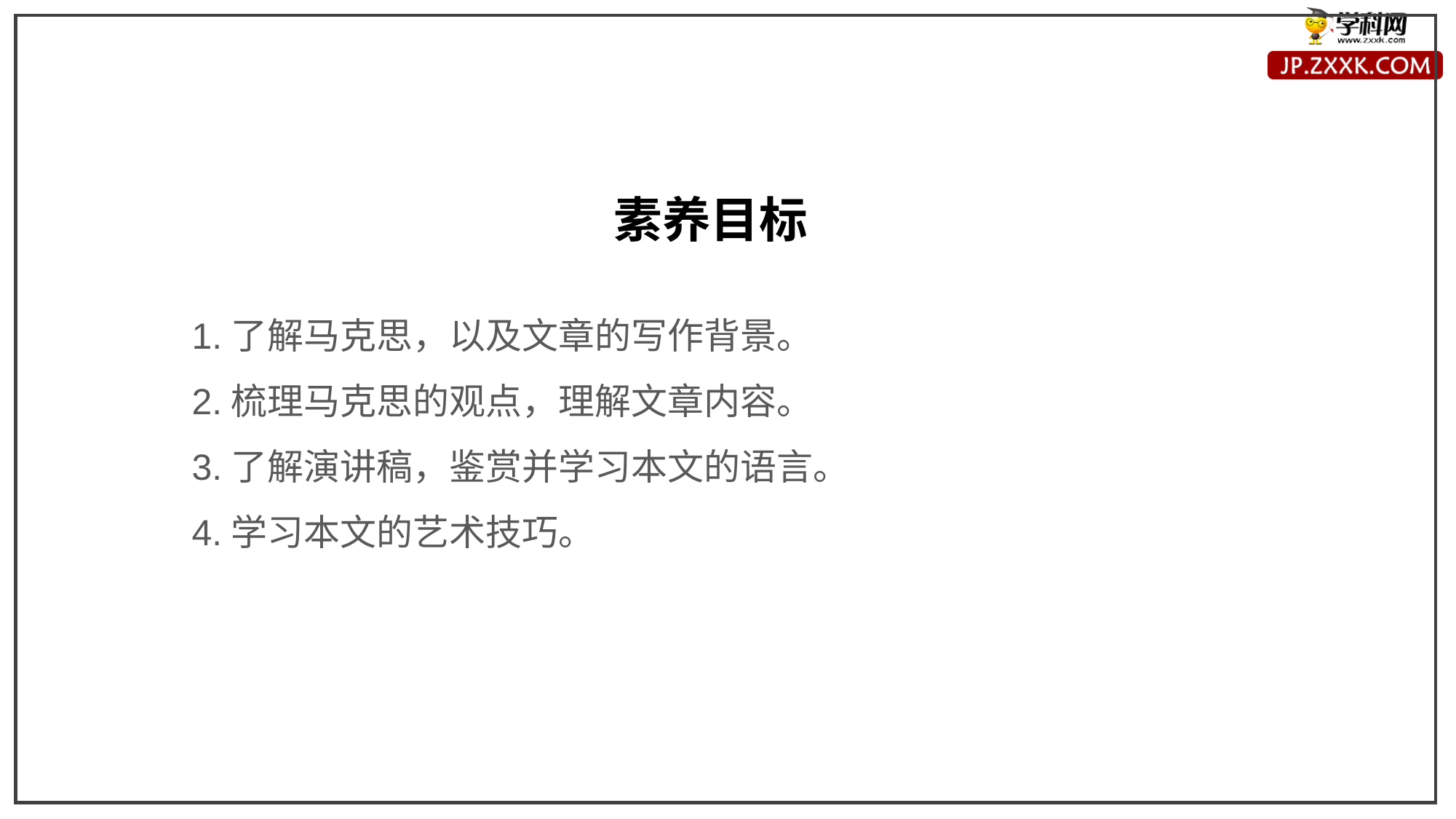

素养目标
1.了解马克思，以及文章的写作背景。
2.梳理马克思的观点，理解文章内容。
3.了解演讲稿，鉴赏并学习本文的语言。
4.学习本文的艺术技巧。